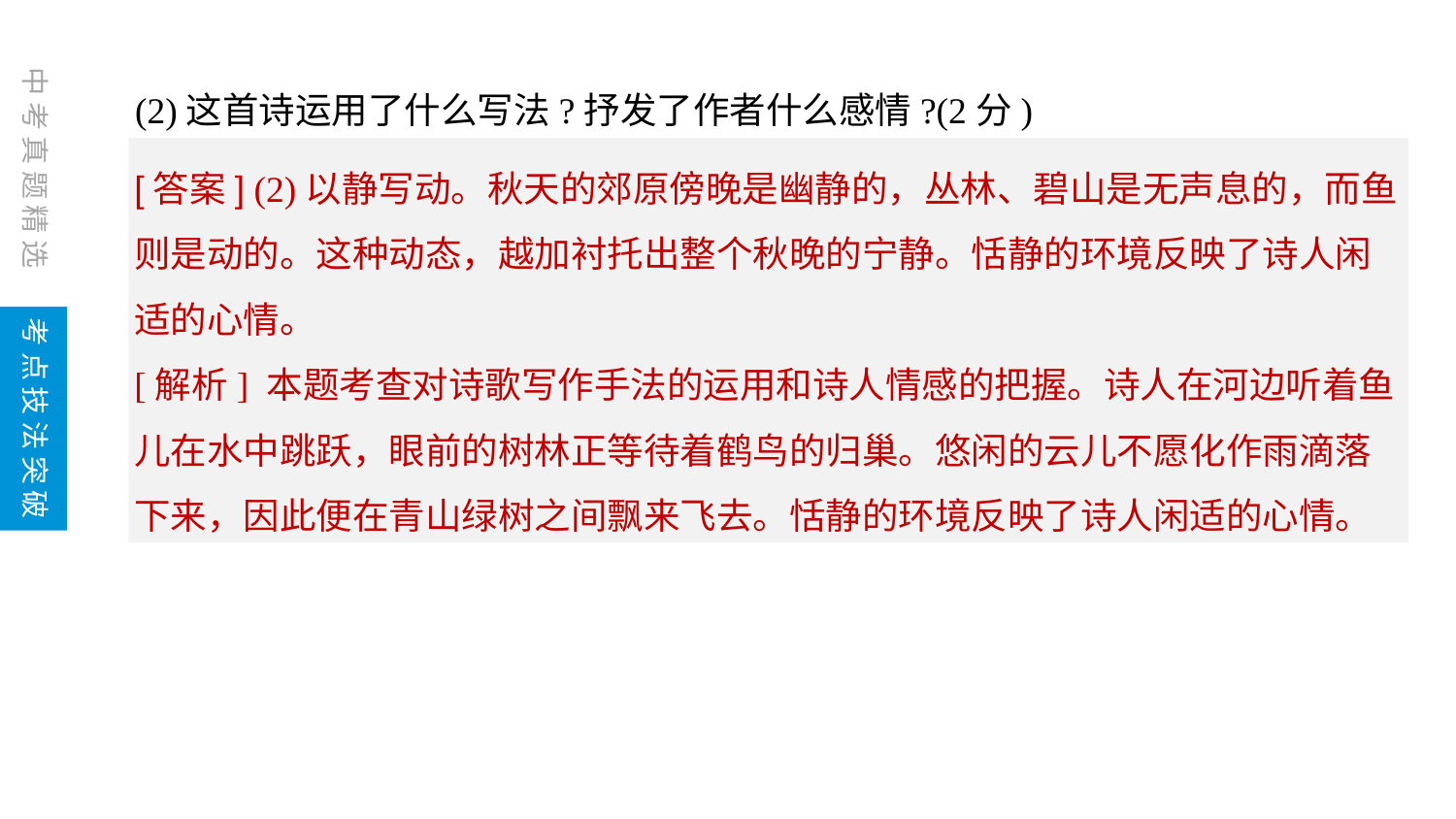

(2)这首诗运用了什么写法?抒发了作者什么感情?(2分)
[答案] (2)以静写动。秋天的郊原傍晚是幽静的，丛林、碧山是无声息的，而鱼则是动的。这种动态，越加衬托出整个秋晚的宁静。恬静的环境反映了诗人闲适的心情。
[解析] 本题考查对诗歌写作手法的运用和诗人情感的把握。诗人在河边听着鱼儿在水中跳跃，眼前的树林正等待着鹤鸟的归巢。悠闲的云儿不愿化作雨滴落下来，因此便在青山绿树之间飘来飞去。恬静的环境反映了诗人闲适的心情。